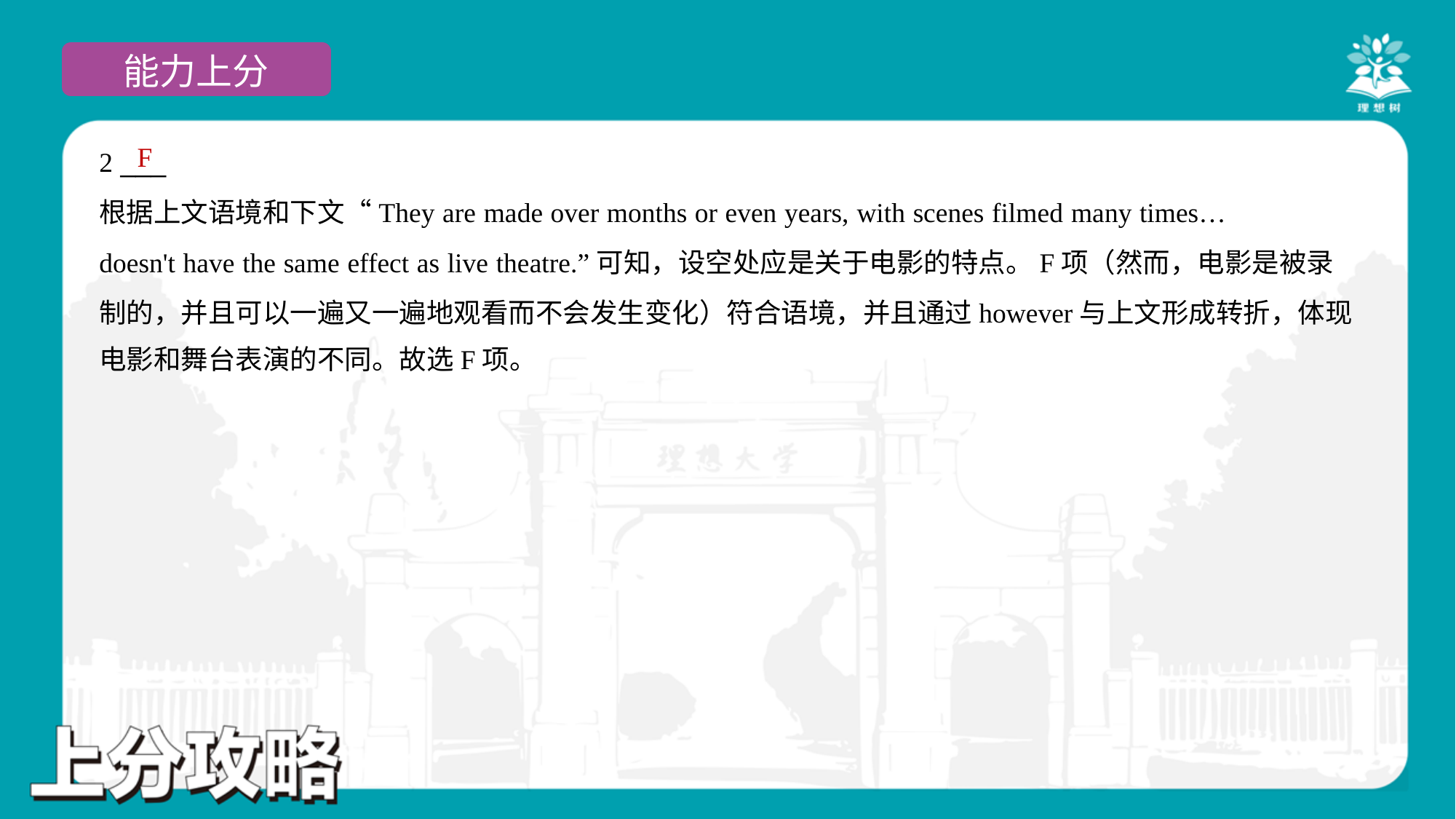

F
2 ___
根据上文语境和下文“They are made over months or even years, with scenes filmed many times…
doesn't have the same effect as live theatre.”可知，设空处应是关于电影的特点。F项（然而，电影是被录
制的，并且可以一遍又一遍地观看而不会发生变化）符合语境，并且通过however与上文形成转折，体现
电影和舞台表演的不同。故选F项。